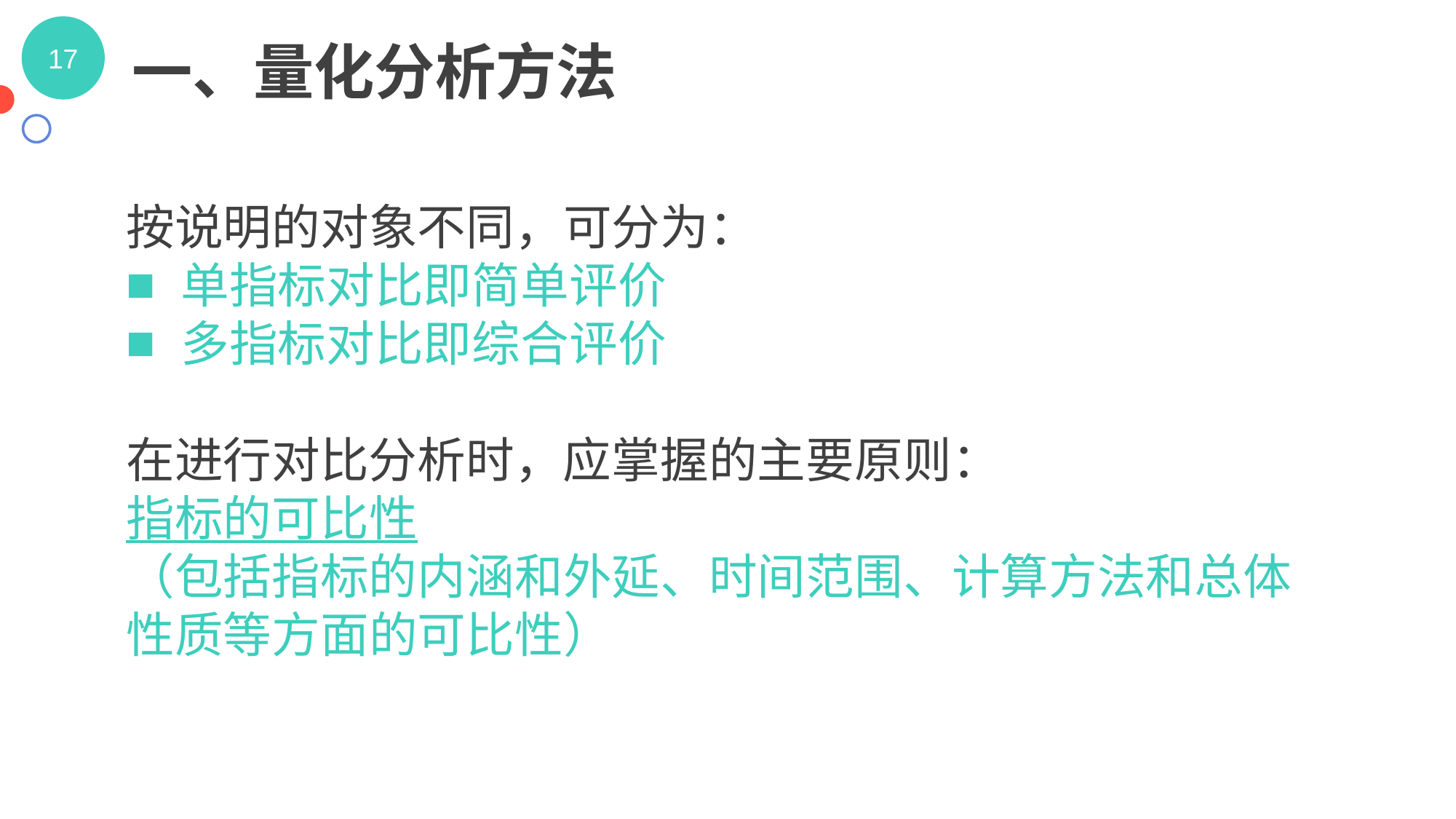

一、量化分析方法
按说明的对象不同，可分为：
单指标对比即简单评价
多指标对比即综合评价

在进行对比分析时，应掌握的主要原则：
指标的可比性
（包括指标的内涵和外延、时间范围、计算方法和总体性质等方面的可比性）